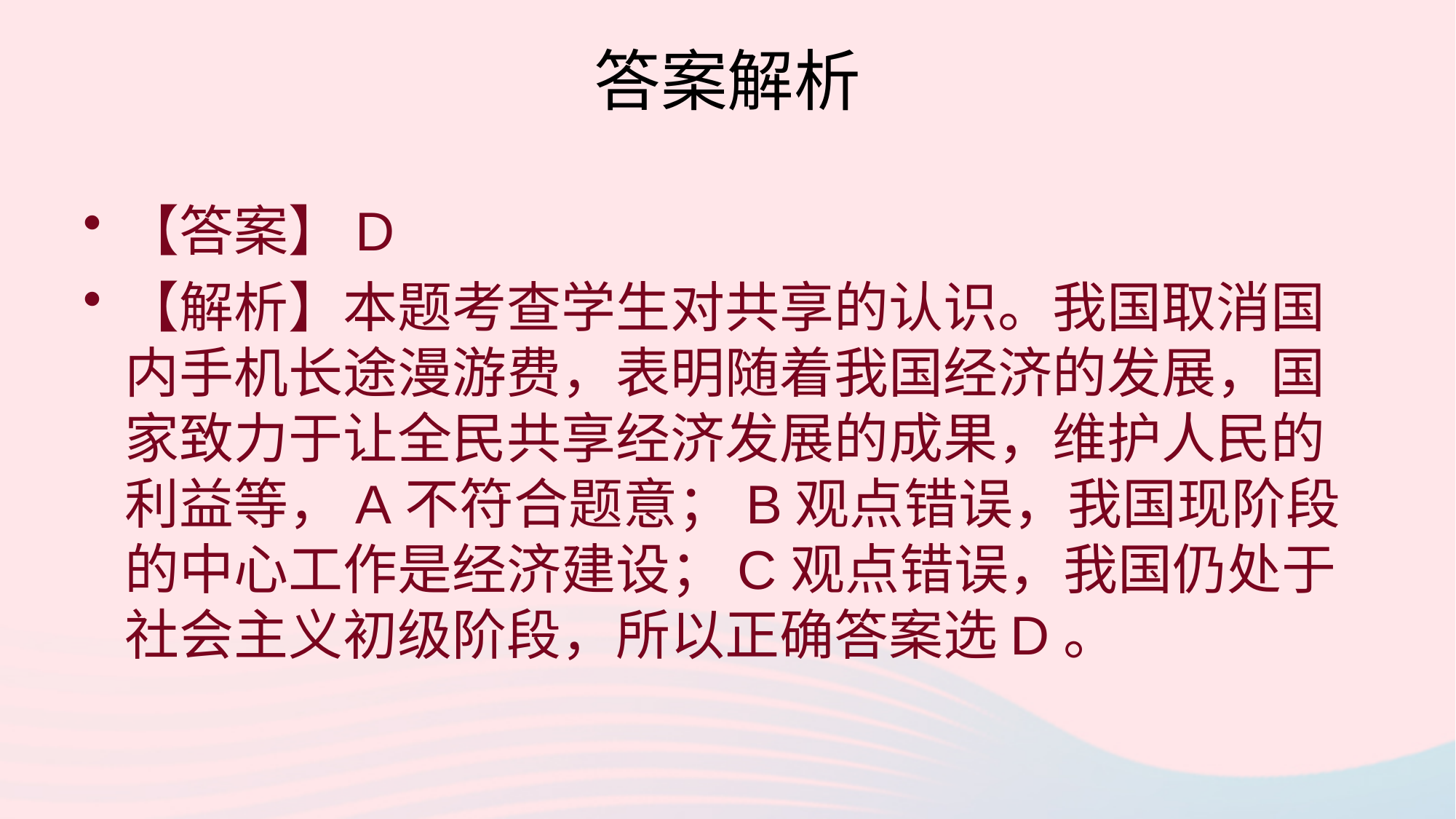

# 答案解析
【答案】D
【解析】本题考查学生对共享的认识。我国取消国内手机长途漫游费，表明随着我国经济的发展，国家致力于让全民共享经济发展的成果，维护人民的利益等，A不符合题意；B观点错误，我国现阶段的中心工作是经济建设；C观点错误，我国仍处于社会主义初级阶段，所以正确答案选D。